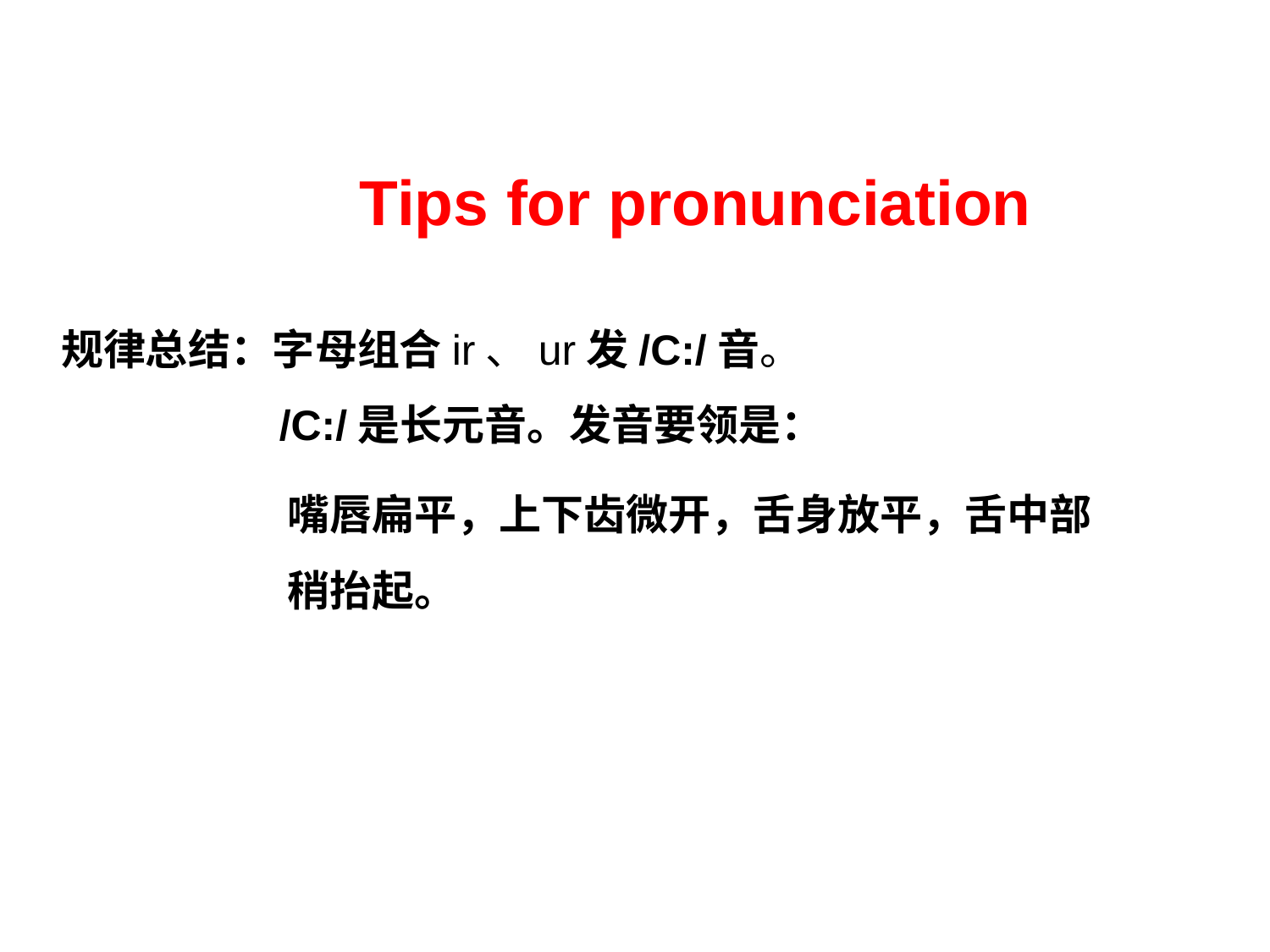

Tips for pronunciation
规律总结：字母组合ir、ur发/C:/音。
 /C:/是长元音。发音要领是：
嘴唇扁平，上下齿微开，舌身放平，舌中部
稍抬起。